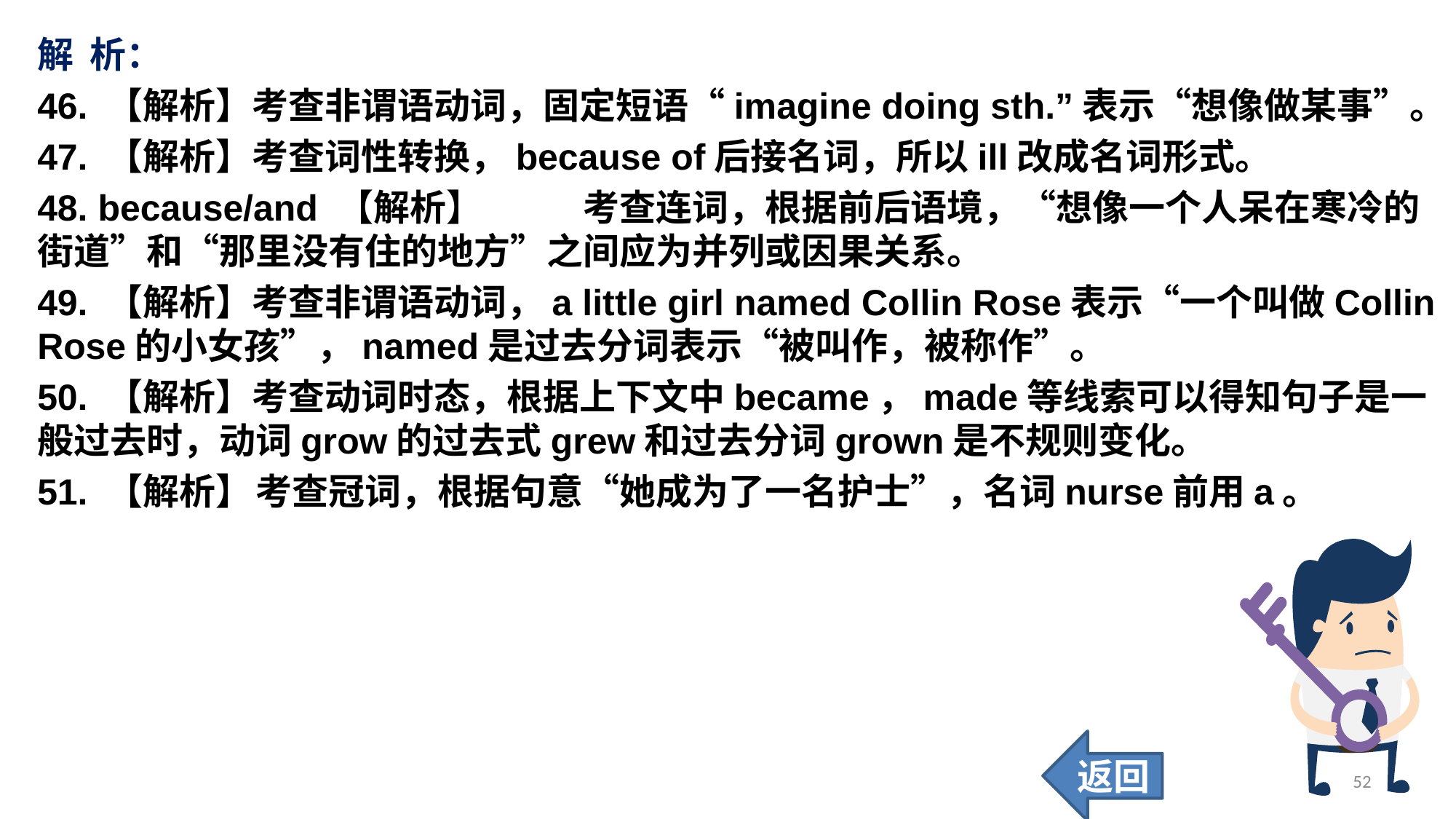

解  析：
46. 【解析】考查非谓语动词，固定短语“imagine doing sth.”表示“想像做某事”。
47. 【解析】考查词性转换，because of后接名词，所以ill改成名词形式。
48. because/and 【解析】	考查连词，根据前后语境，“想像一个人呆在寒冷的街道”和“那里没有住的地方”之间应为并列或因果关系。
49. 【解析】考查非谓语动词，a little girl named Collin Rose表示“一个叫做Collin Rose的小女孩”，named是过去分词表示“被叫作，被称作”。
50. 【解析】考查动词时态，根据上下文中became，made等线索可以得知句子是一般过去时，动词grow的过去式grew和过去分词grown是不规则变化。
51. 【解析】	考查冠词，根据句意“她成为了一名护士”，名词nurse前用a。

返回
52